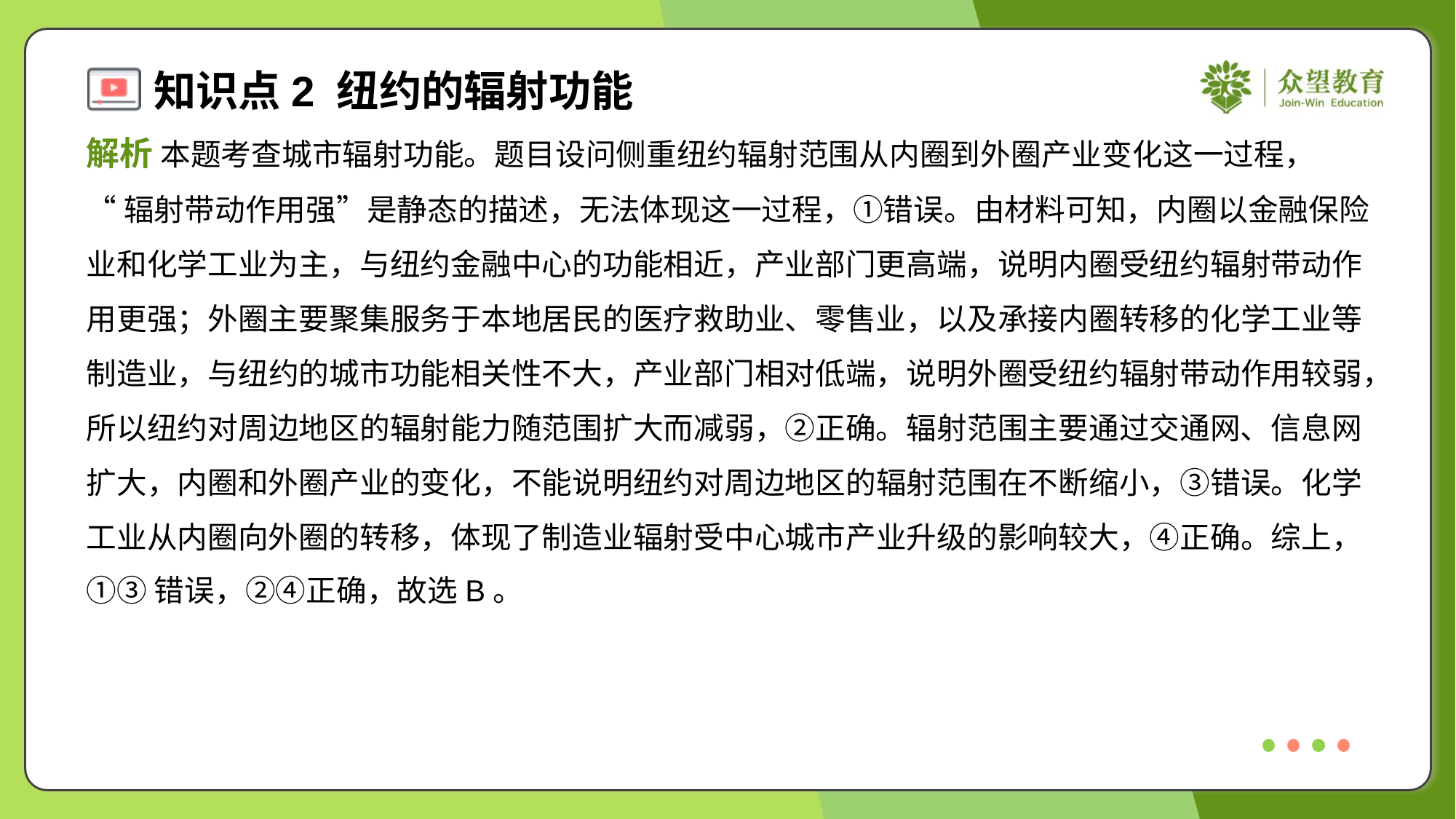

解析 本题考查城市辐射功能。题目设问侧重纽约辐射范围从内圈到外圈产业变化这一过程，
“辐射带动作用强”是静态的描述，无法体现这一过程，①错误。由材料可知，内圈以金融保险
业和化学工业为主，与纽约金融中心的功能相近，产业部门更高端，说明内圈受纽约辐射带动作
用更强；外圈主要聚集服务于本地居民的医疗救助业、零售业，以及承接内圈转移的化学工业等
制造业，与纽约的城市功能相关性不大，产业部门相对低端，说明外圈受纽约辐射带动作用较弱，
所以纽约对周边地区的辐射能力随范围扩大而减弱，②正确。辐射范围主要通过交通网、信息网
扩大，内圈和外圈产业的变化，不能说明纽约对周边地区的辐射范围在不断缩小，③错误。化学
工业从内圈向外圈的转移，体现了制造业辐射受中心城市产业升级的影响较大，④正确。综上，
①③错误，②④正确，故选B。